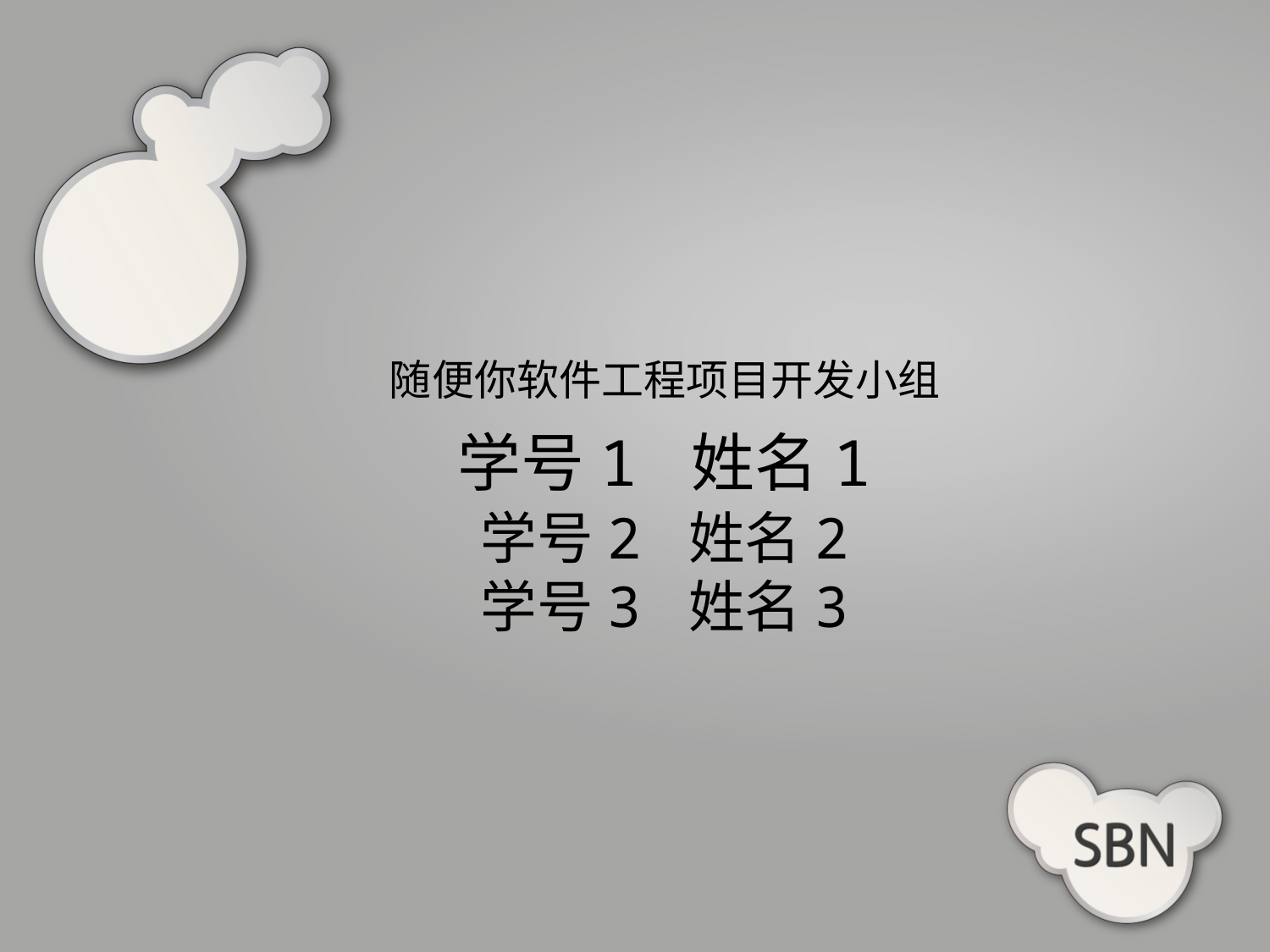

随便你软件工程项目开发小组
学号1 姓名1
学号2 姓名2
学号3 姓名3